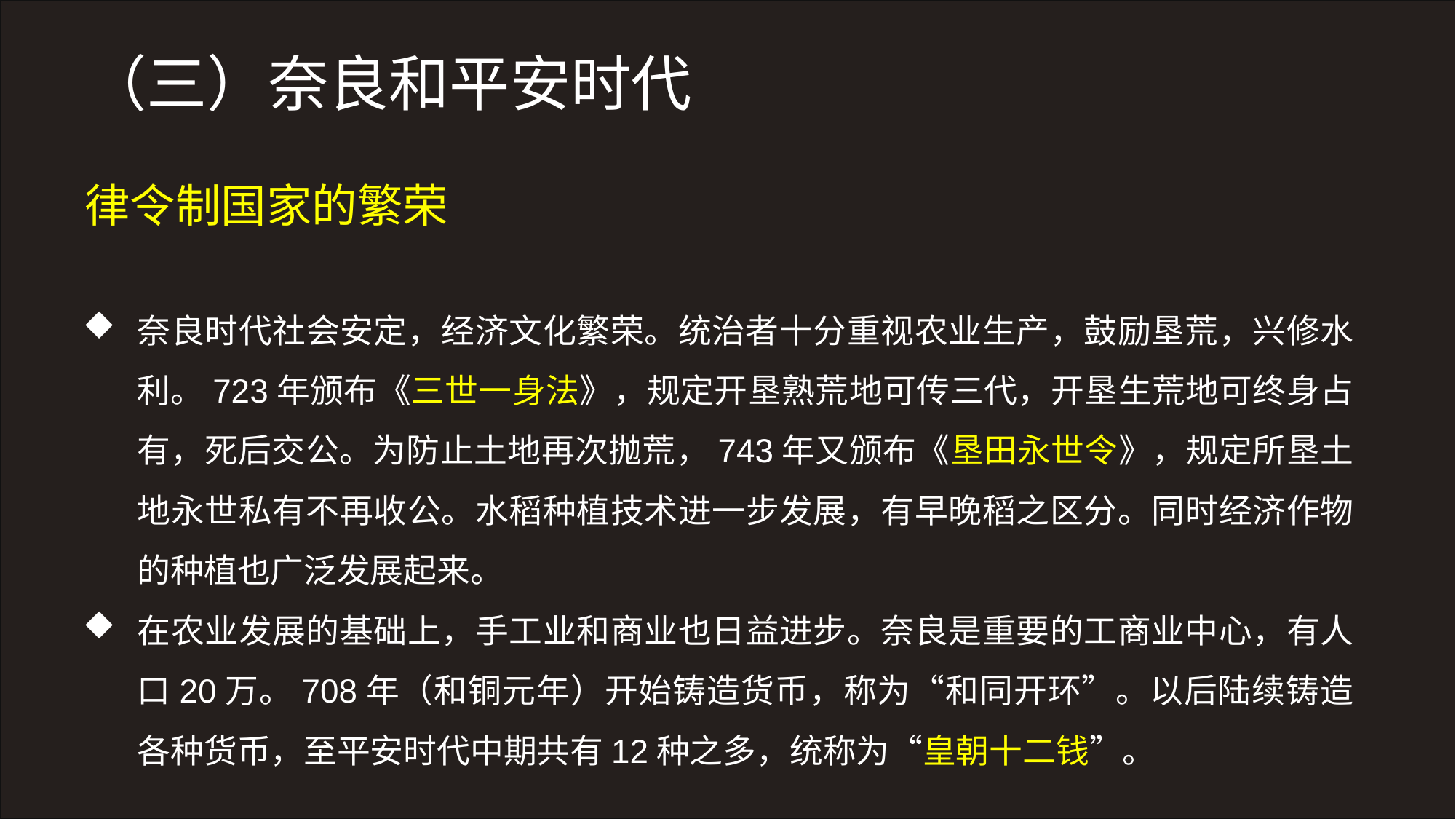

（三）奈良和平安时代
律令制国家的繁荣
奈良时代社会安定，经济文化繁荣。统治者十分重视农业生产，鼓励垦荒，兴修水利。723年颁布《三世一身法》，规定开垦熟荒地可传三代，开垦生荒地可终身占有，死后交公。为防止土地再次抛荒，743年又颁布《垦田永世令》，规定所垦土地永世私有不再收公。水稻种植技术进一步发展，有早晚稻之区分。同时经济作物的种植也广泛发展起来。
在农业发展的基础上，手工业和商业也日益进步。奈良是重要的工商业中心，有人口20万。708年（和铜元年）开始铸造货币，称为“和同开环”。以后陆续铸造各种货币，至平安时代中期共有12种之多，统称为“皇朝十二钱”。